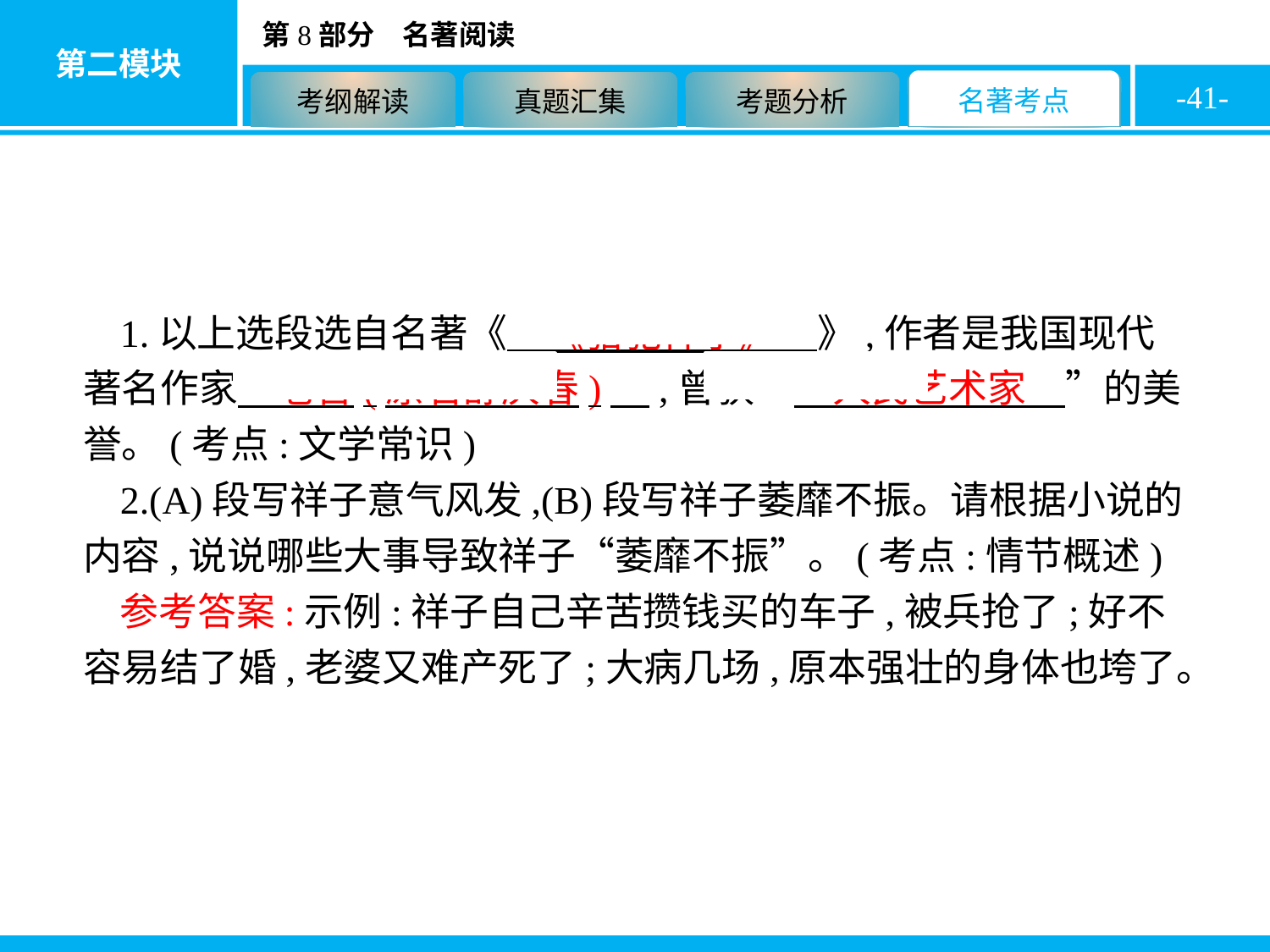

-41-
1.以上选段选自名著《　《骆驼祥子》　》,作者是我国现代著名作家　老舍(原名舒庆春)　,曾获“　人民艺术家　”的美誉。(考点:文学常识)
2.(A)段写祥子意气风发,(B)段写祥子萎靡不振。请根据小说的内容,说说哪些大事导致祥子“萎靡不振”。(考点:情节概述)
参考答案:示例:祥子自己辛苦攒钱买的车子,被兵抢了;好不容易结了婚,老婆又难产死了;大病几场,原本强壮的身体也垮了。